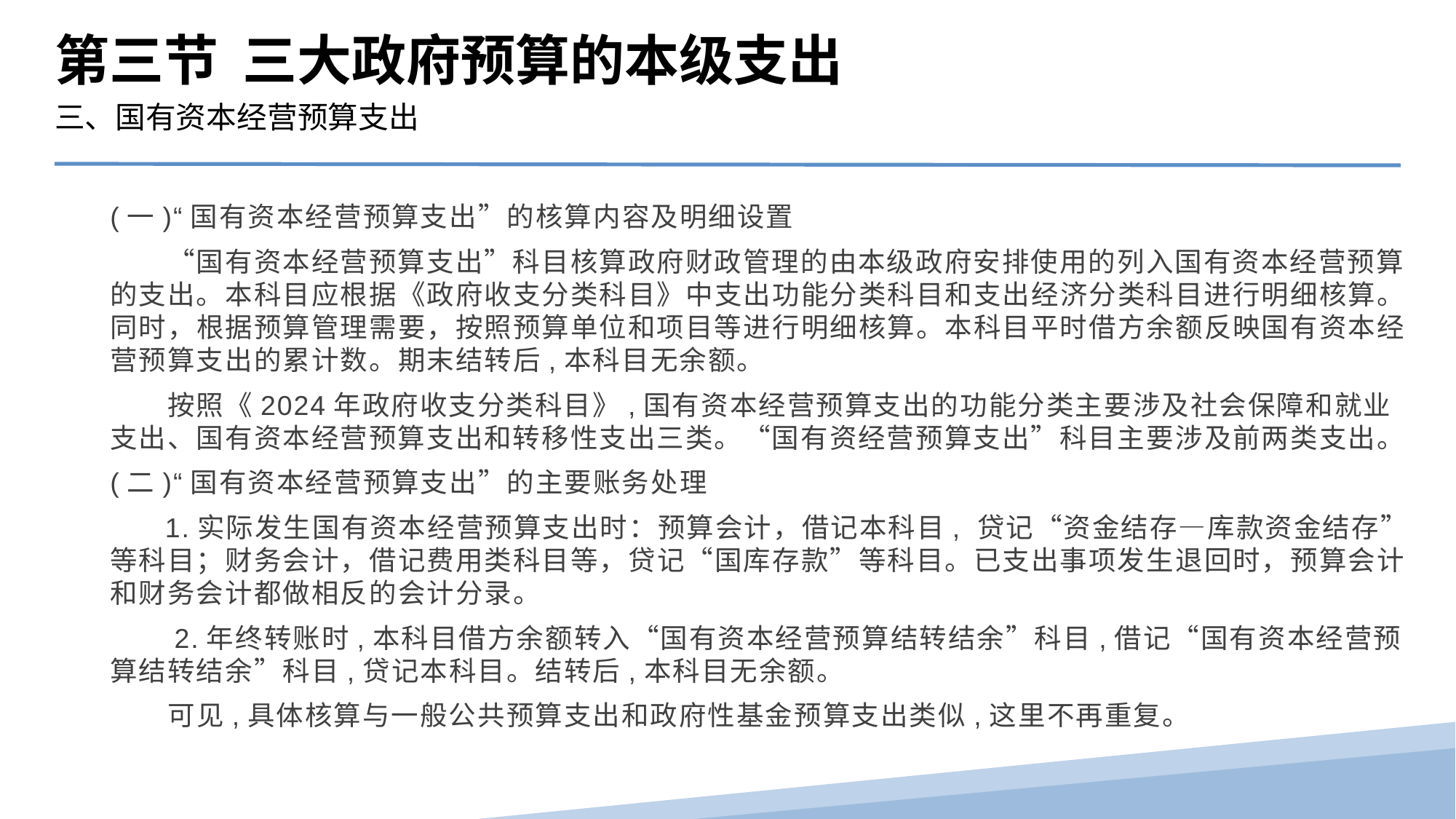

第三节  三大政府预算的本级支出
三、国有资本经营预算支出
(一)“国有资本经营预算支出”的核算内容及明细设置
　　“国有资本经营预算支出”科目核算政府财政管理的由本级政府安排使用的列入国有资本经营预算的支出。本科目应根据《政府收支分类科目》中支出功能分类科目和支出经济分类科目进行明细核算。同时，根据预算管理需要，按照预算单位和项目等进行明细核算。本科目平时借方余额反映国有资本经营预算支出的累计数。期末结转后,本科目无余额。
　　按照《2024年政府收支分类科目》,国有资本经营预算支出的功能分类主要涉及社会保障和就业支出、国有资本经营预算支出和转移性支出三类。“国有资经营预算支出”科目主要涉及前两类支出。
(二)“国有资本经营预算支出”的主要账务处理
      1.实际发生国有资本经营预算支出时：预算会计，借记本科目, 贷记“资金结存—库款资金结存”等科目；财务会计，借记费用类科目等，贷记“国库存款”等科目。已支出事项发生退回时，预算会计和财务会计都做相反的会计分录。
　　2.年终转账时,本科目借方余额转入“国有资本经营预算结转结余”科目,借记“国有资本经营预算结转结余”科目,贷记本科目。结转后,本科目无余额。
　　可见,具体核算与一般公共预算支出和政府性基金预算支出类似,这里不再重复。